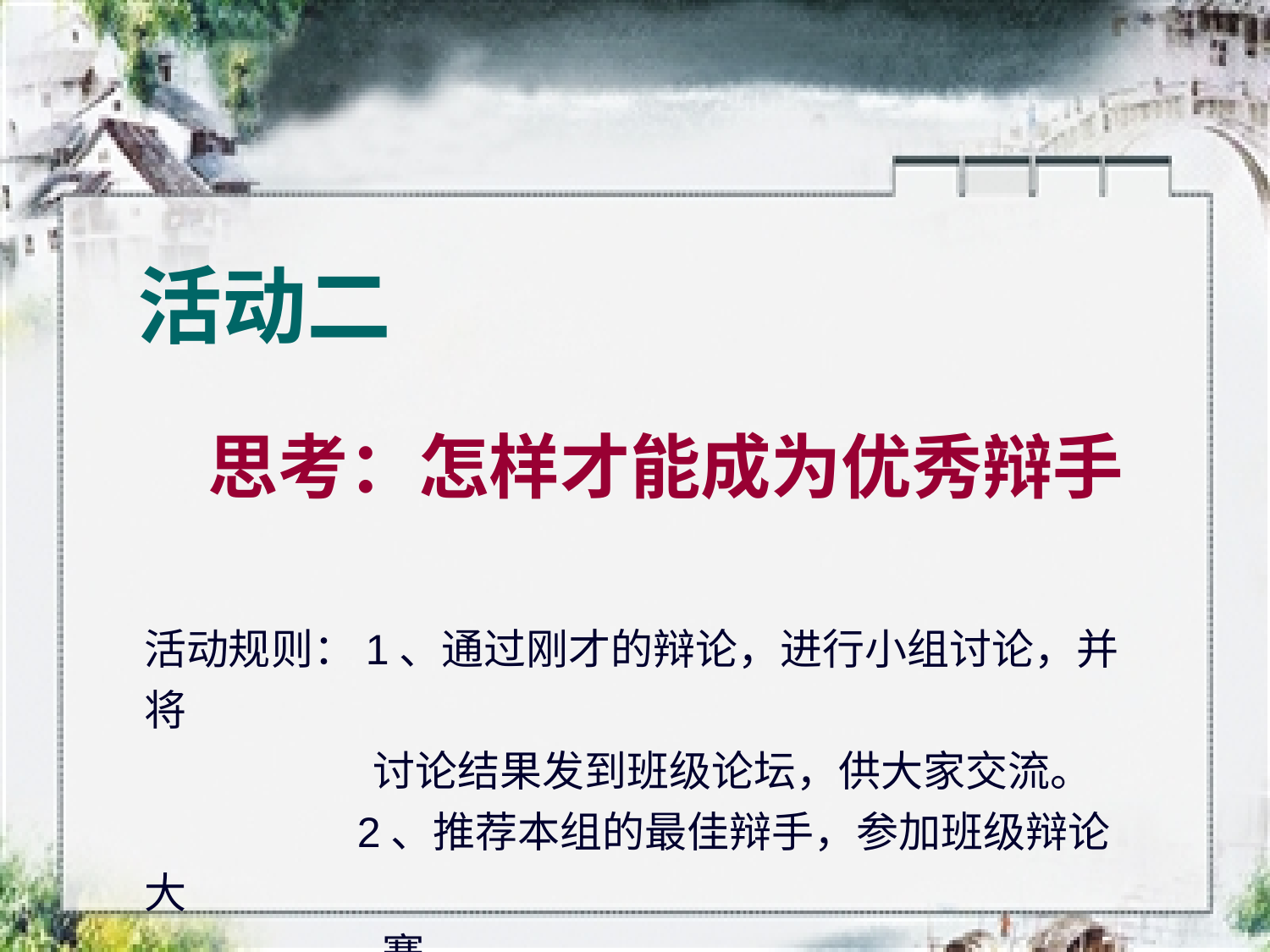

活动二

思考：怎样才能成为优秀辩手
活动规则：1、通过刚才的辩论，进行小组讨论，并将
                       讨论结果发到班级论坛，供大家交流。
                  2、推荐本组的最佳辩手，参加班级辩论大
                        赛。